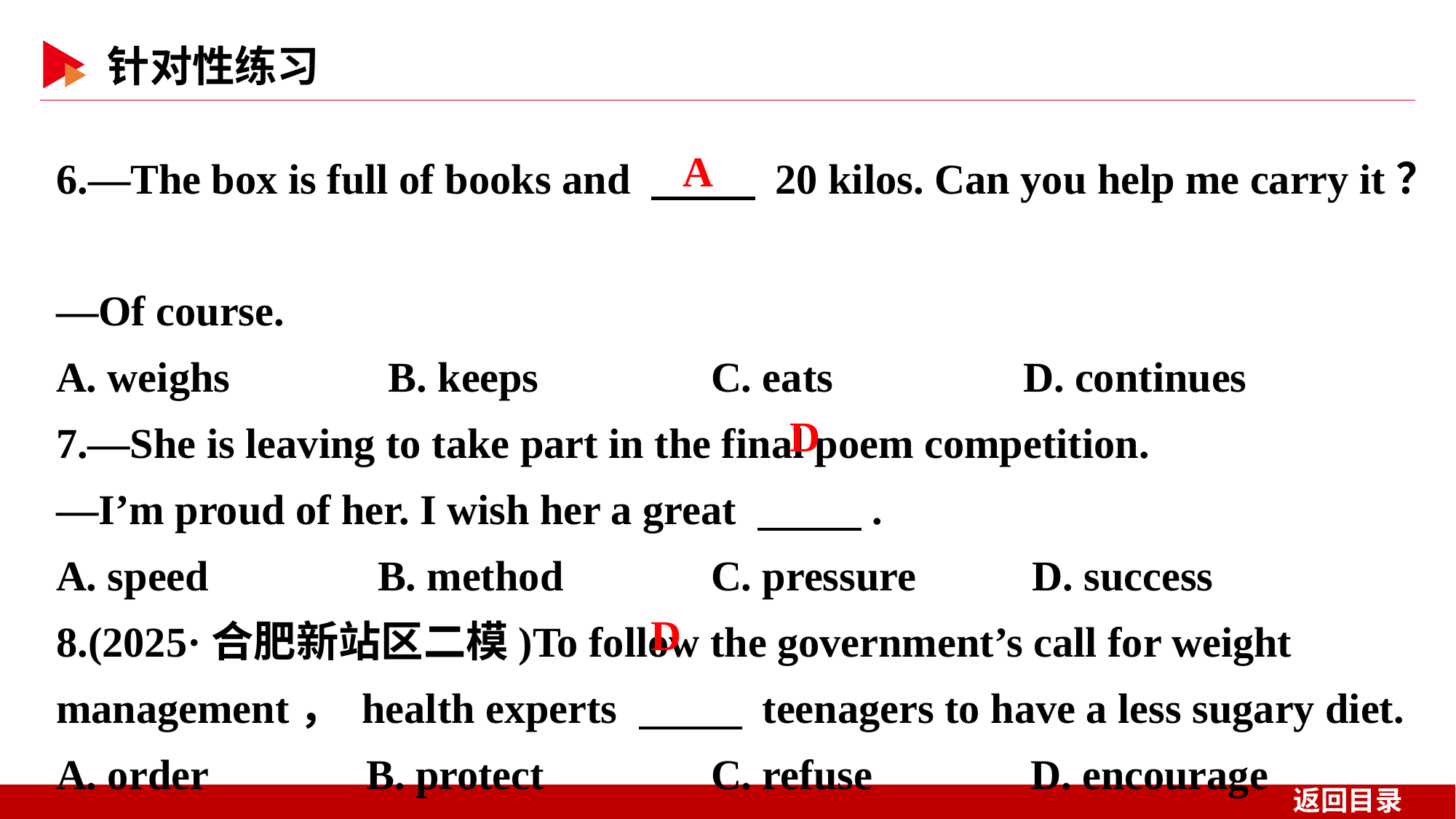

6.—The box is full of books and 　  　 20 kilos. Can you help me carry it？
—Of course.
A. weighs               B. keeps		C. eats                  D. continues
7.—She is leaving to take part in the final poem competition.
—I’m proud of her. I wish her a great 　  　.
A. speed                B. method		C. pressure           D. success
8.(2025·合肥新站区二模)To follow the government’s call for weight management， health experts 　  　 teenagers to have a less sugary diet.
A. order               B. protect		C. refuse               D. encourage
A
D
D